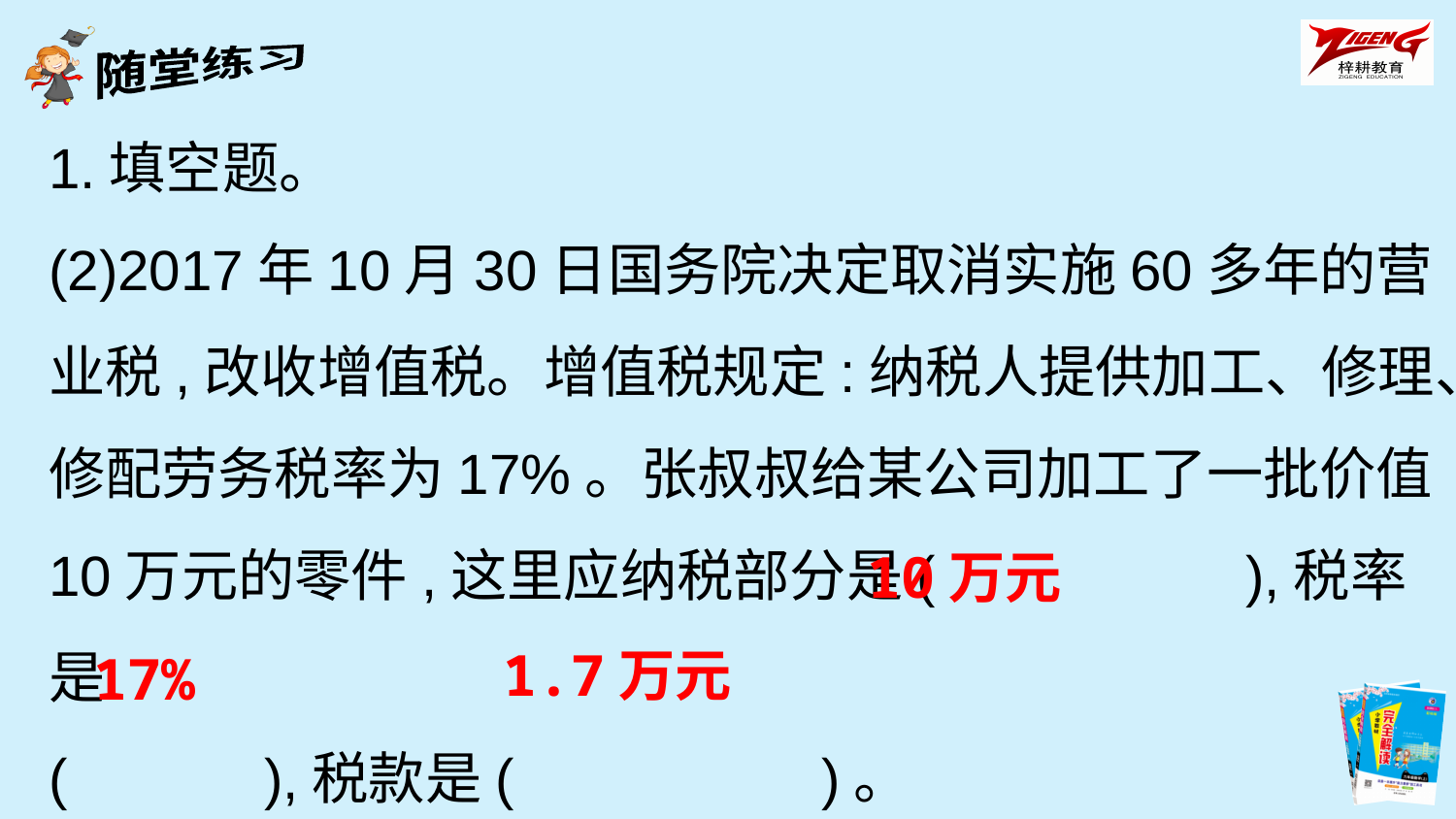

1.填空题。
(2)2017年10月30日国务院决定取消实施60多年的营业税,改收增值税。增值税规定:纳税人提供加工、修理、修配劳务税率为17%。张叔叔给某公司加工了一批价值10万元的零件,这里应纳税部分是(　　　　　),税率是
(　　　),税款是(       　　　)。
10万元
1.7万元
17%